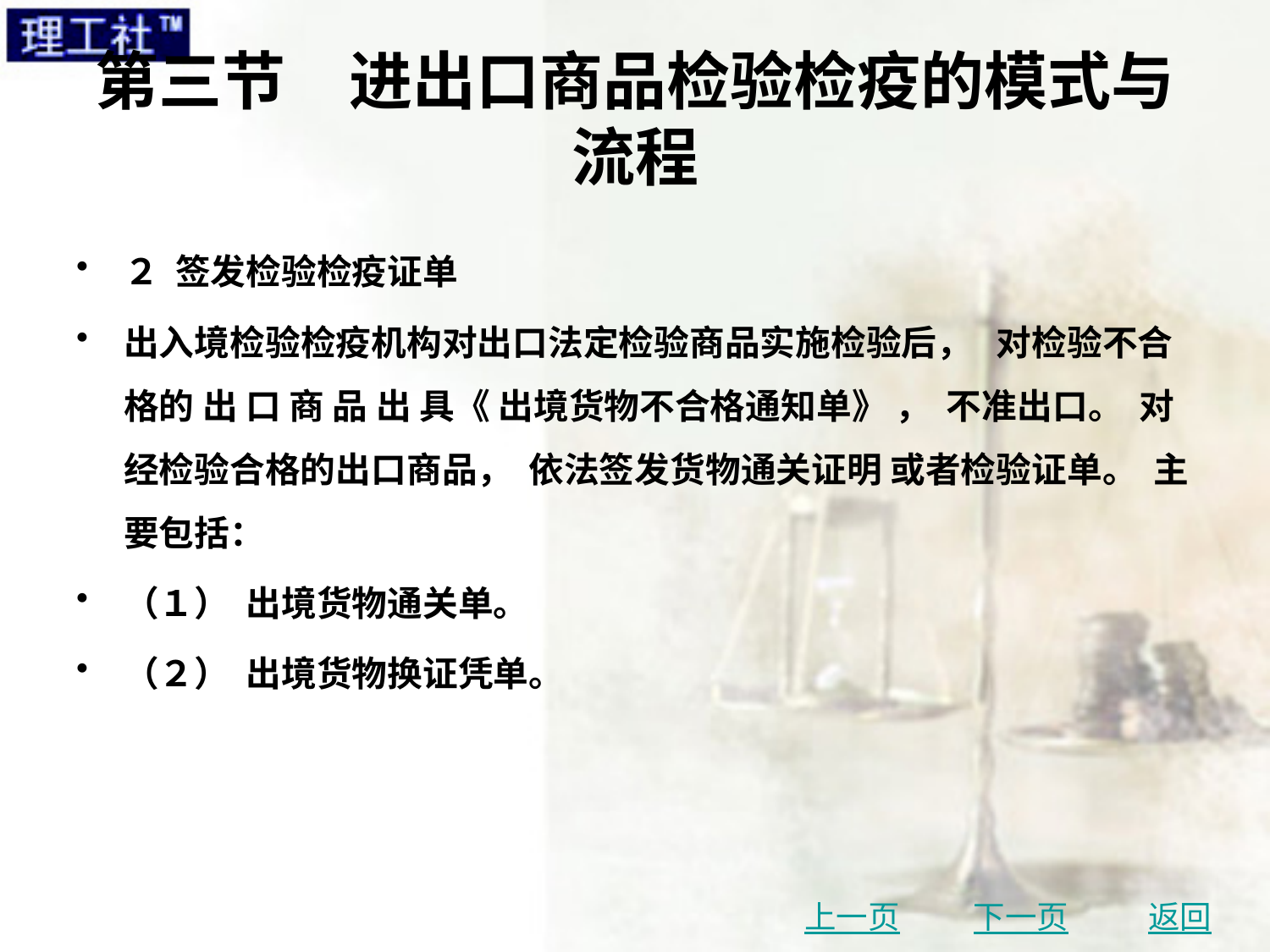

# 第三节　进出口商品检验检疫的模式与流程
２  签发检验检疫证单
出入境检验检疫机构对出口法定检验商品实施检验后，   对检验不合格的 出 口 商 品 出 具《 出境货物不合格通知单》 ，  不准出口。  对经检验合格的出口商品，  依法签发货物通关证明 或者检验证单。  主要包括：
（１）  出境货物通关单。
（２）  出境货物换证凭单。

上一页
下一页
返回